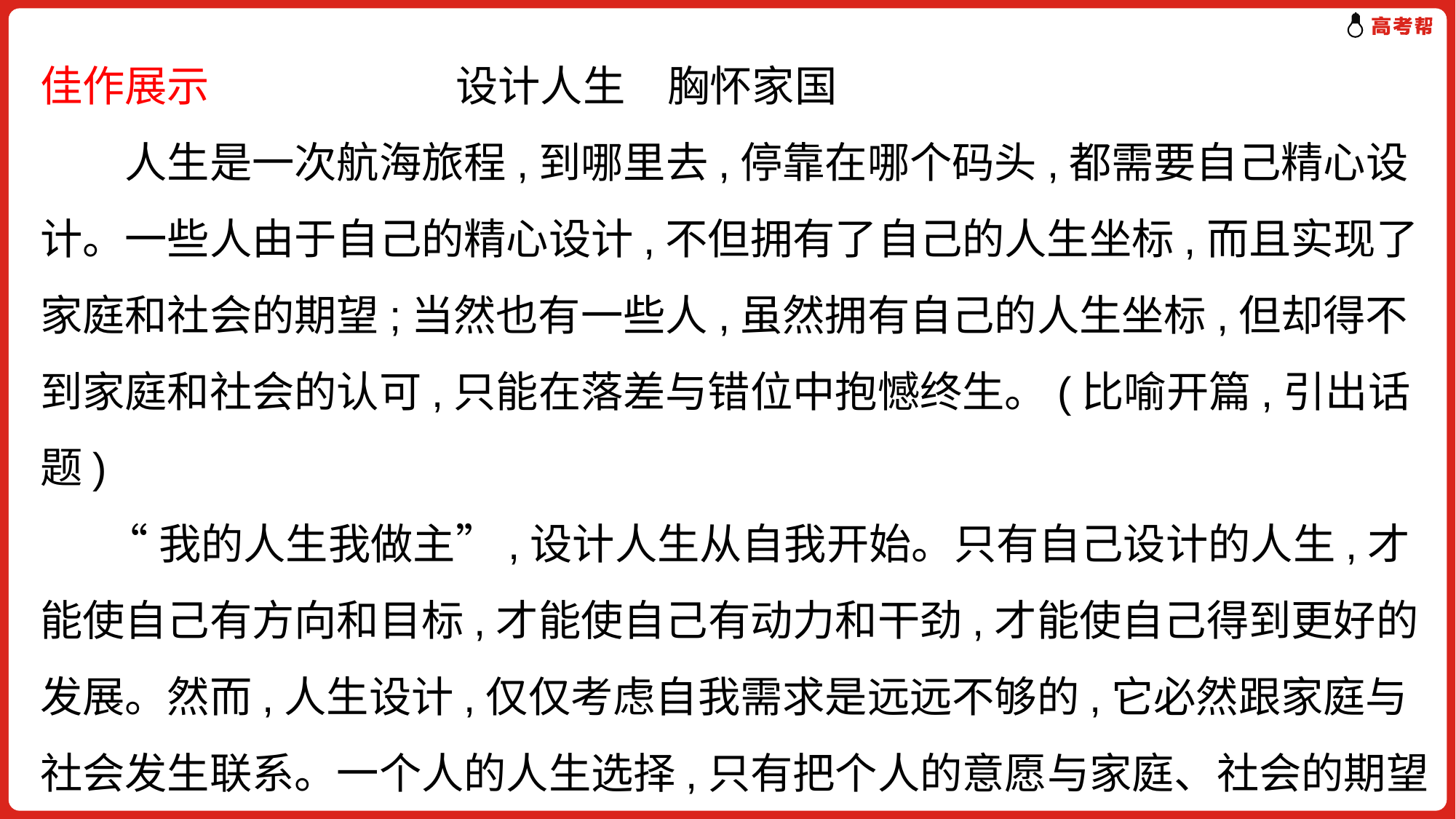

佳作展示                          设计人生　胸怀家国
　　人生是一次航海旅程,到哪里去,停靠在哪个码头,都需要自己精心设计。一些人由于自己的精心设计,不但拥有了自己的人生坐标,而且实现了家庭和社会的期望;当然也有一些人,虽然拥有自己的人生坐标,但却得不到家庭和社会的认可,只能在落差与错位中抱憾终生。(比喻开篇,引出话题)
       “我的人生我做主”,设计人生从自我开始。只有自己设计的人生,才能使自己有方向和目标,才能使自己有动力和干劲,才能使自己得到更好的发展。然而,人生设计,仅仅考虑自我需求是远远不够的,它必然跟家庭与社会发生联系。一个人的人生选择,只有把个人的意愿与家庭、社会的期望结合起来,才